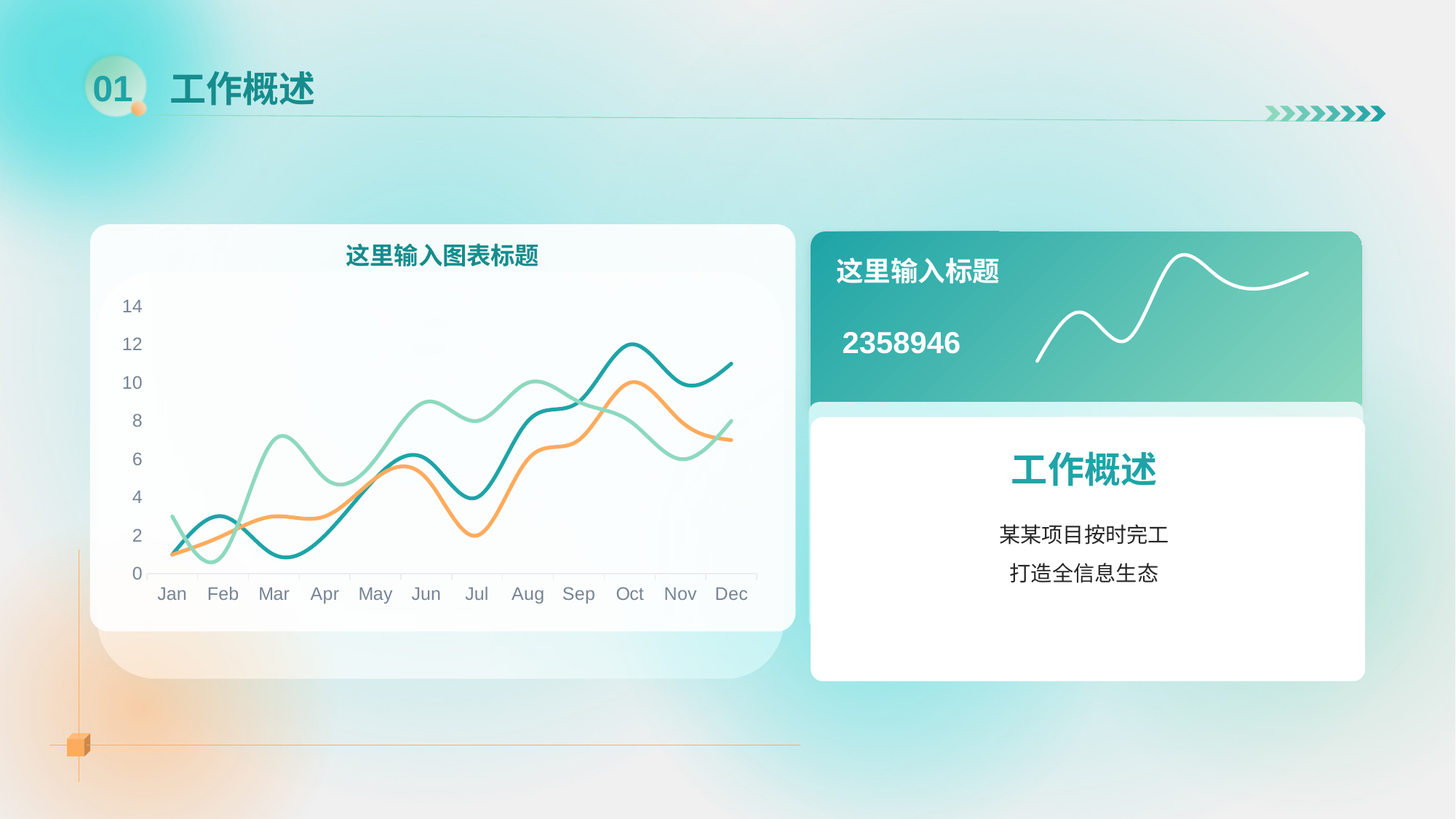

# 工作概述
01

### Chart

| Category | Series 1 |
|---|---|
| Week 1 | 1.2 |
| WEEK 2 | 2.8 |
| WEEK 3 | 1.9 |
| WEEK 4 | 4.5 |
| WEEK 5 | 4.0 |
| WEEK 6 | 3.6 |
| WEEK 7 | 4.1 |
这里输入标题
2358946
这里输入图表标题

### Chart

| Category | law | Medume | High |
|---|---|---|---|
| Jan | 1.0 | 1.0 | 3.0 |
| Feb | 3.0 | 2.0 | 1.0 |
| Mar | 1.0 | 3.0 | 7.0 |
| Apr | 2.0 | 3.0 | 5.0 |
| May | 5.0 | 5.0 | 6.0 |
| Jun | 6.0 | 5.0 | 9.0 |
| Jul | 4.0 | 2.0 | 8.0 |
| Aug | 8.0 | 6.0 | 10.0 |
| Sep | 9.0 | 7.0 | 9.0 |
| Oct | 12.0 | 10.0 | 8.0 |
| Nov | 10.0 | 8.0 | 6.0 |
| Dec | 11.0 | 7.0 | 8.0 |

工作概述
某某项目按时完工
打造全信息生态